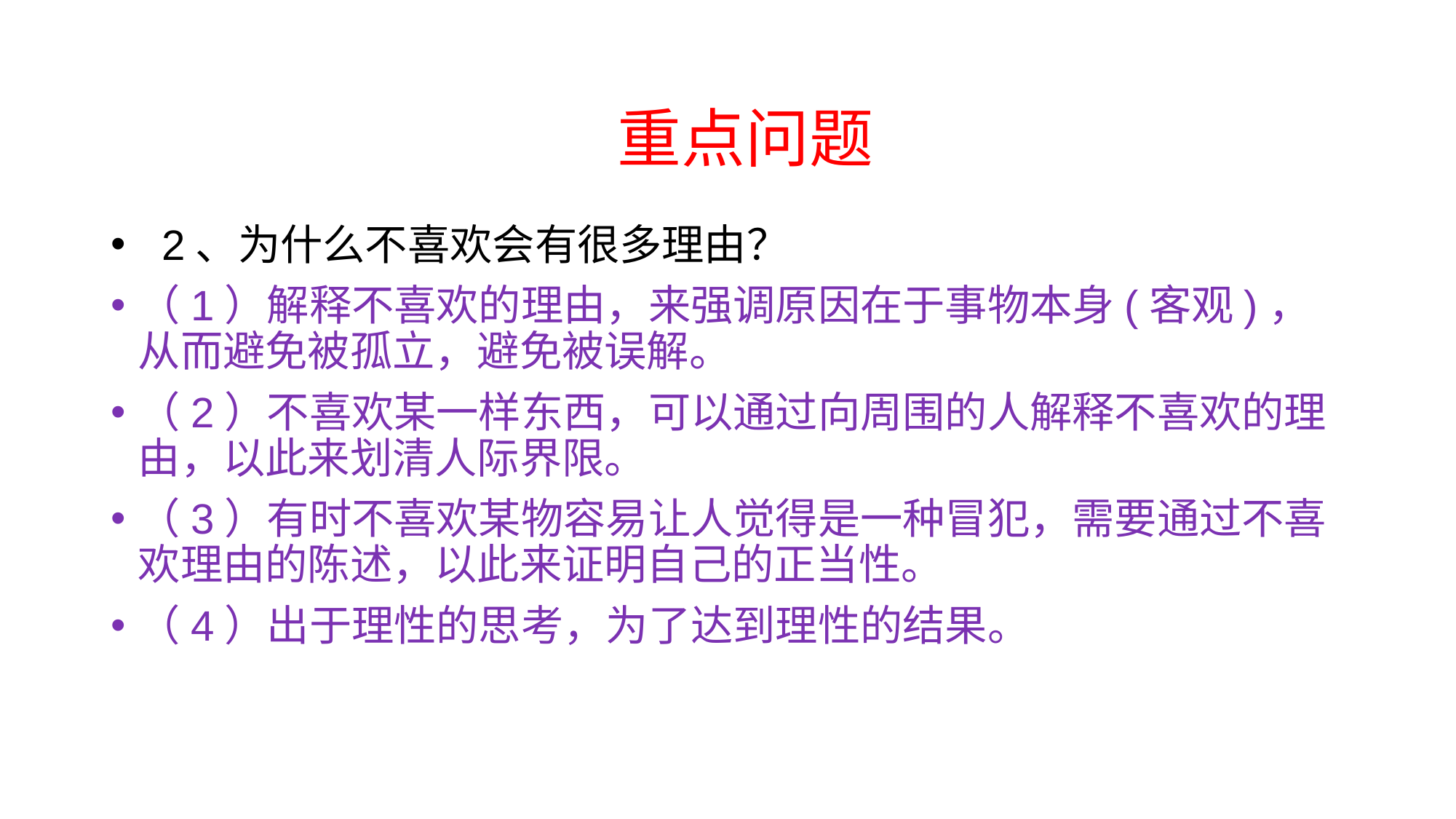

# 重点问题
  2、为什么不喜欢会有很多理由？
（1）解释不喜欢的理由，来强调原因在于事物本身(客观)，从而避免被孤立，避免被误解。
（2）不喜欢某一样东西，可以通过向周围的人解释不喜欢的理由，以此来划清人际界限。
（3）有时不喜欢某物容易让人觉得是一种冒犯，需要通过不喜欢理由的陈述，以此来证明自己的正当性。
（4）出于理性的思考，为了达到理性的结果。